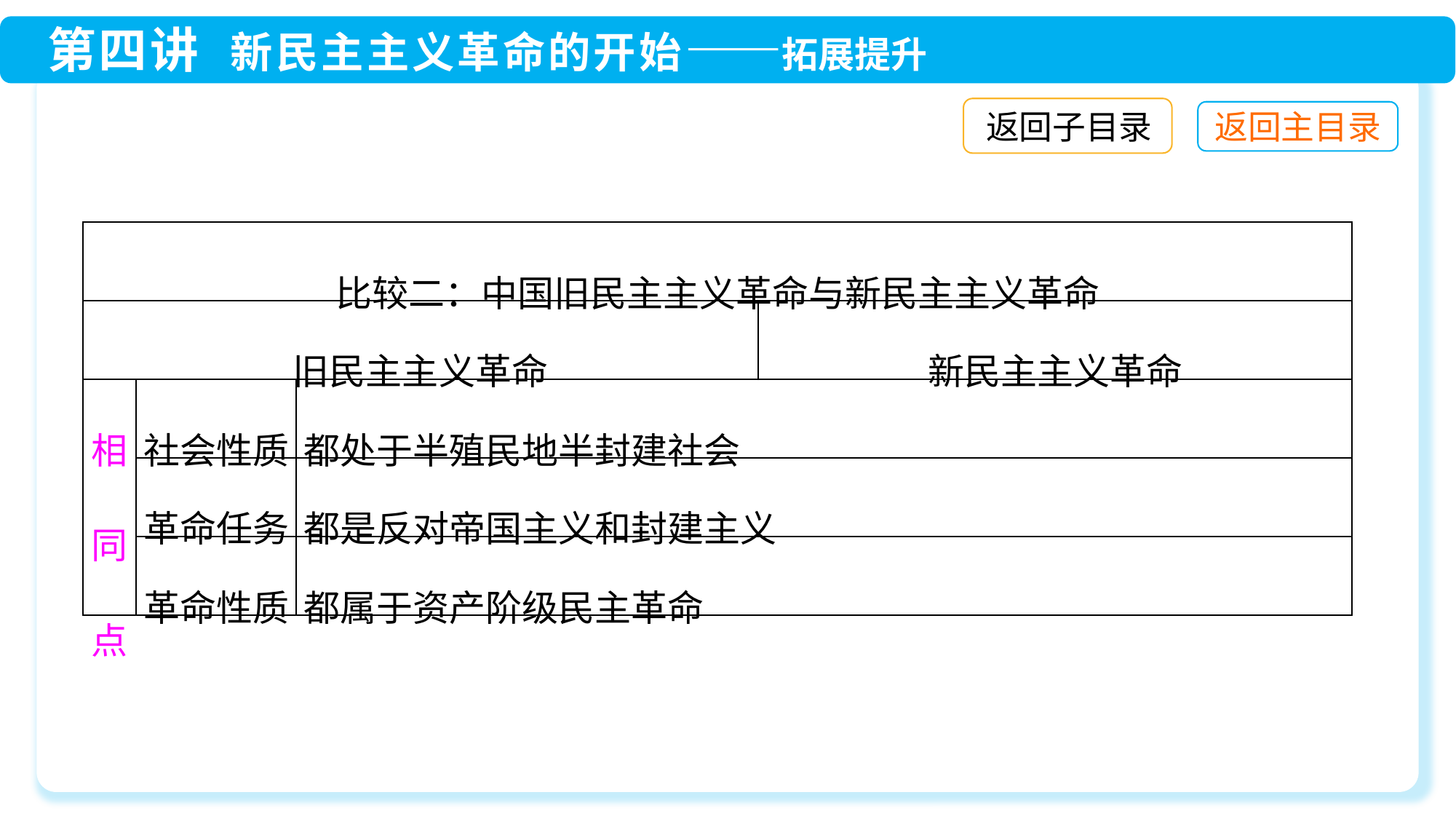

返回子目录
| 比较二：中国旧民主主义革命与新民主主义革命 |  |  |  |
| --- | --- | --- | --- |
| 旧民主主义革命 |  |  | 新民主主义革命 |
| 相同点 | 社会性质 | 都处于半殖民地半封建社会 |  |
|  | 革命任务 | 都是反对帝国主义和封建主义 |  |
|  | 革命性质 | 都属于资产阶级民主革命 |  |